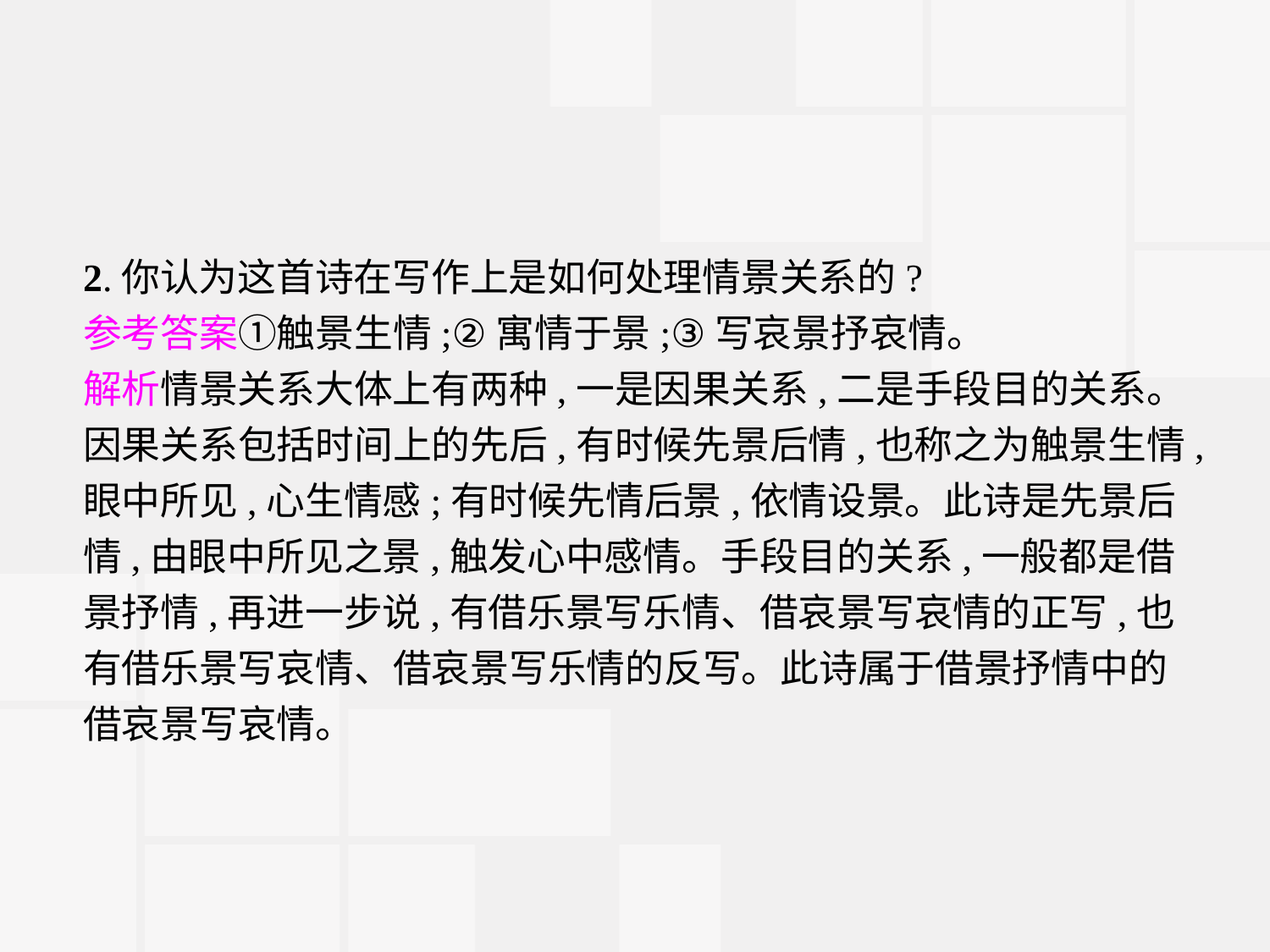

2.你认为这首诗在写作上是如何处理情景关系的?
参考答案①触景生情;②寓情于景;③写哀景抒哀情。
解析情景关系大体上有两种,一是因果关系,二是手段目的关系。因果关系包括时间上的先后,有时候先景后情,也称之为触景生情,眼中所见,心生情感;有时候先情后景,依情设景。此诗是先景后情,由眼中所见之景,触发心中感情。手段目的关系,一般都是借景抒情,再进一步说,有借乐景写乐情、借哀景写哀情的正写,也有借乐景写哀情、借哀景写乐情的反写。此诗属于借景抒情中的借哀景写哀情。